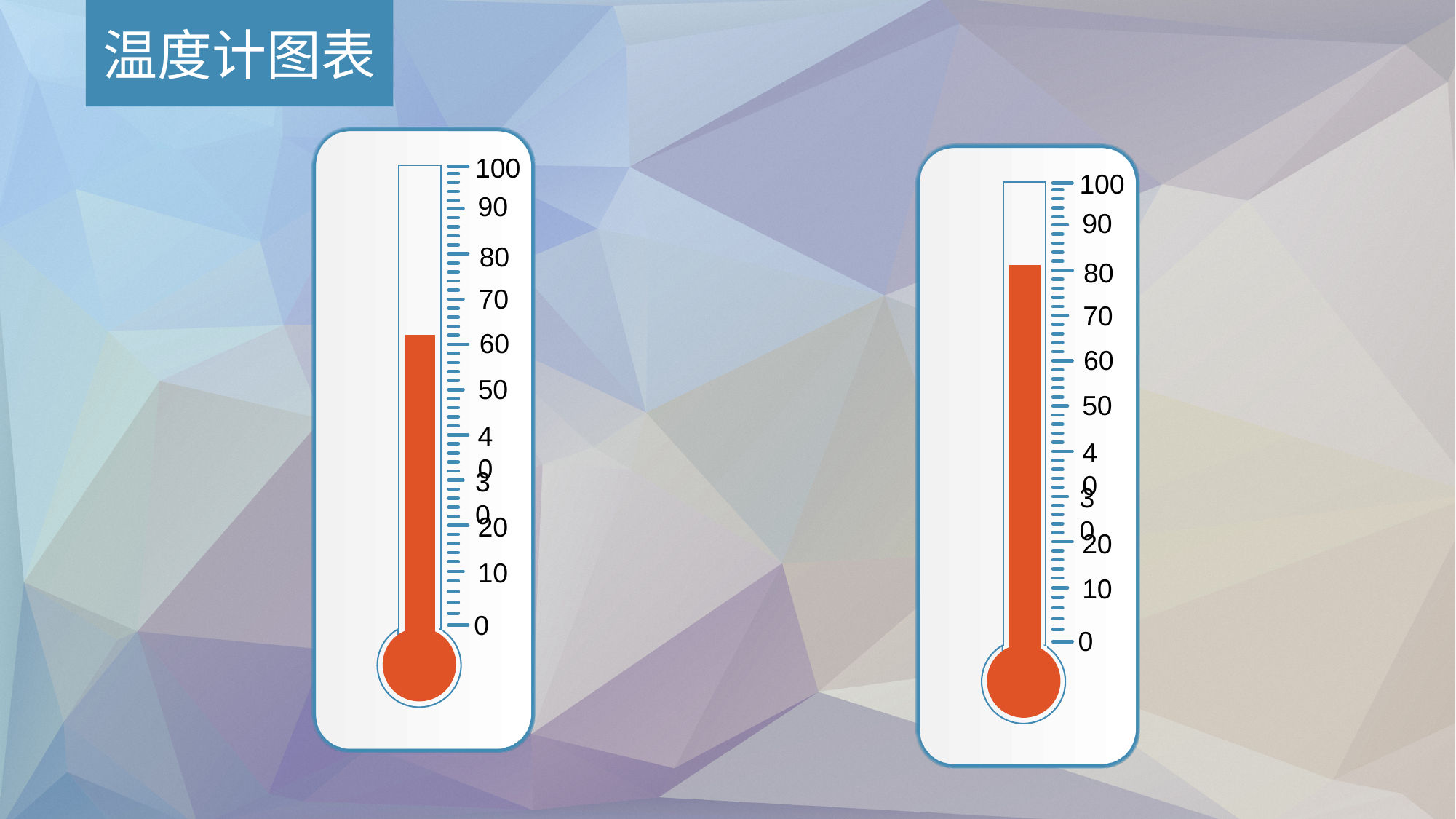

温度计图表

100

90
80
70
60

50
40
30
20
10
0

100

90
80

70
60
50
40
30
20
10
0